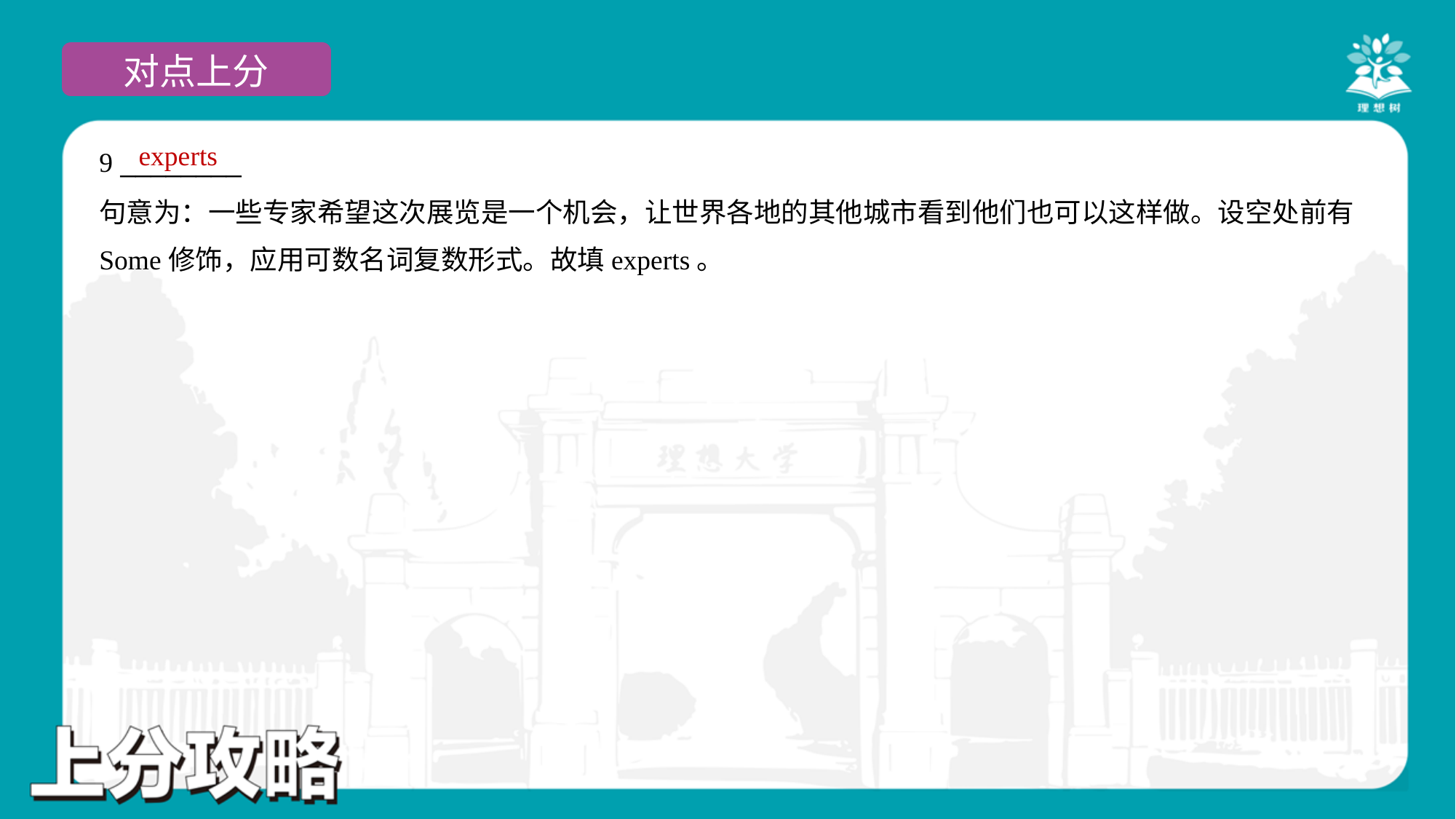

experts
9 ________
句意为：一些专家希望这次展览是一个机会，让世界各地的其他城市看到他们也可以这样做。设空处前有
Some修饰，应用可数名词复数形式。故填experts。